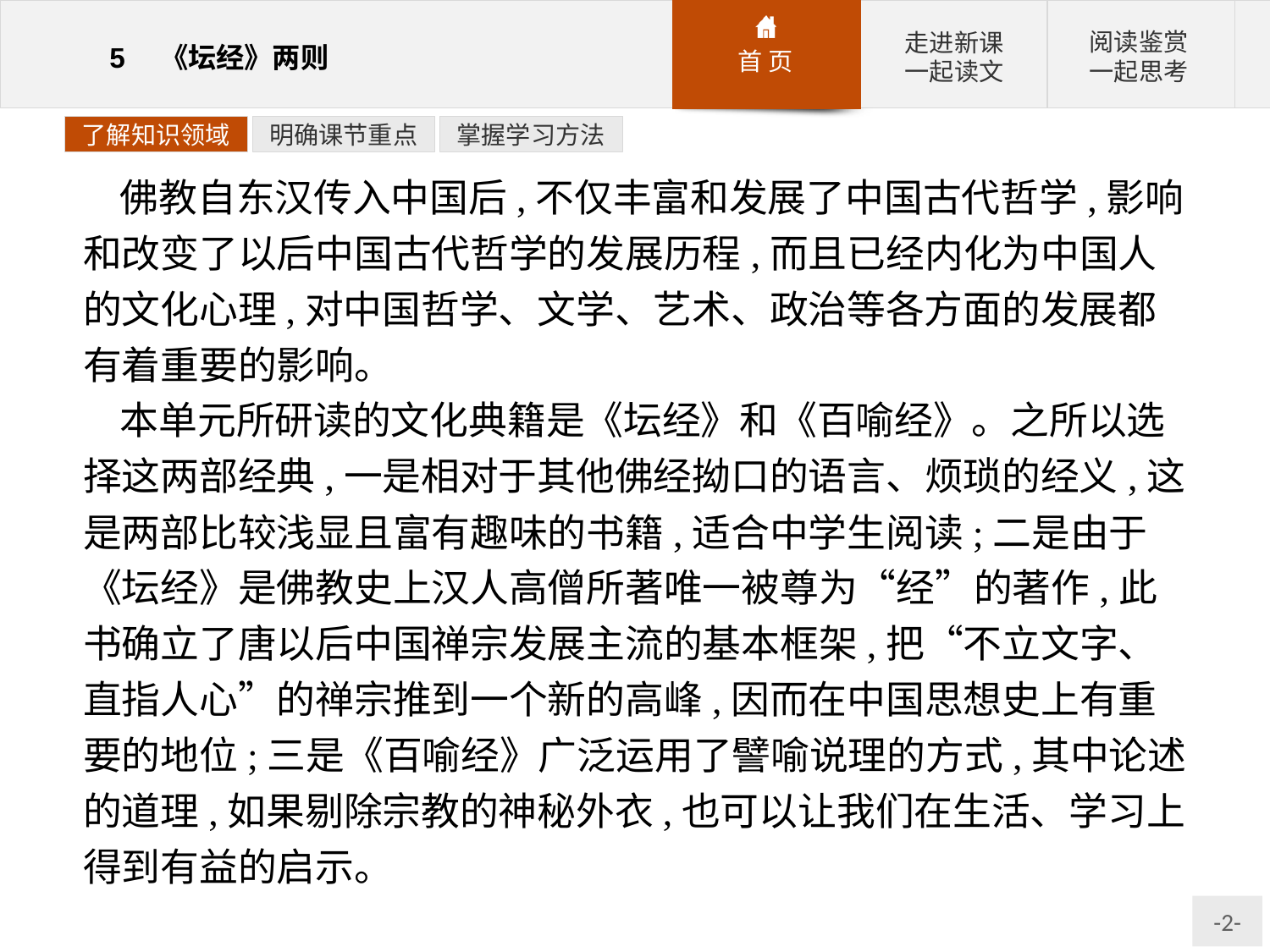

了解知识领域
明确课节重点
掌握学习方法
佛教自东汉传入中国后,不仅丰富和发展了中国古代哲学,影响和改变了以后中国古代哲学的发展历程,而且已经内化为中国人的文化心理,对中国哲学、文学、艺术、政治等各方面的发展都有着重要的影响。
本单元所研读的文化典籍是《坛经》和《百喻经》。之所以选择这两部经典,一是相对于其他佛经拗口的语言、烦琐的经义,这是两部比较浅显且富有趣味的书籍,适合中学生阅读;二是由于《坛经》是佛教史上汉人高僧所著唯一被尊为“经”的著作,此书确立了唐以后中国禅宗发展主流的基本框架,把“不立文字、直指人心”的禅宗推到一个新的高峰,因而在中国思想史上有重要的地位;三是《百喻经》广泛运用了譬喻说理的方式,其中论述的道理,如果剔除宗教的神秘外衣,也可以让我们在生活、学习上得到有益的启示。